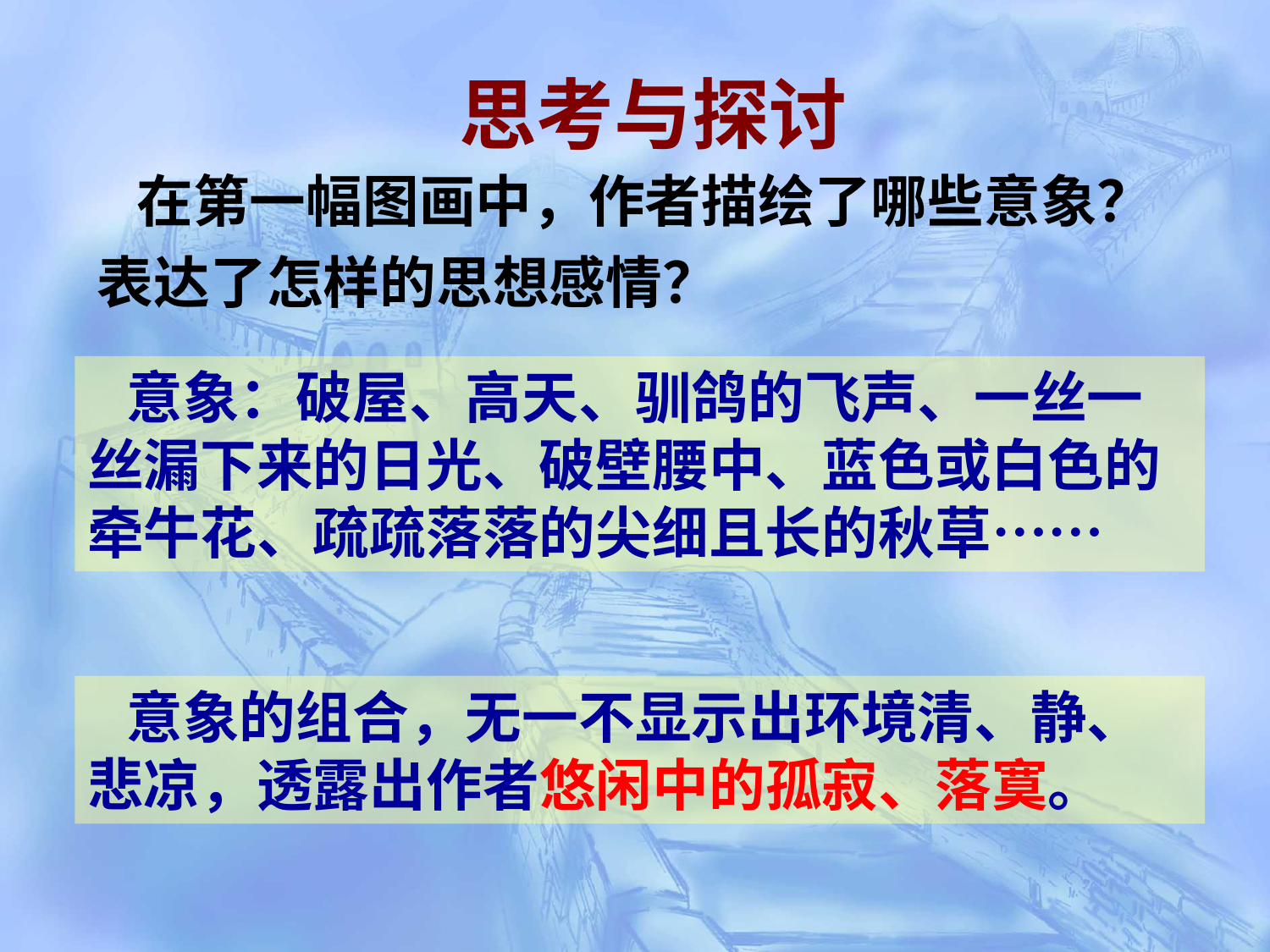

思考与探讨
  在第一幅图画中，作者描绘了哪些意象？表达了怎样的思想感情？
  意象：破屋、高天、驯鸽的飞声、一丝一丝漏下来的日光、破壁腰中、蓝色或白色的牵牛花、疏疏落落的尖细且长的秋草……
  意象的组合，无一不显示出环境清、静、悲凉，透露出作者悠闲中的孤寂、落寞。